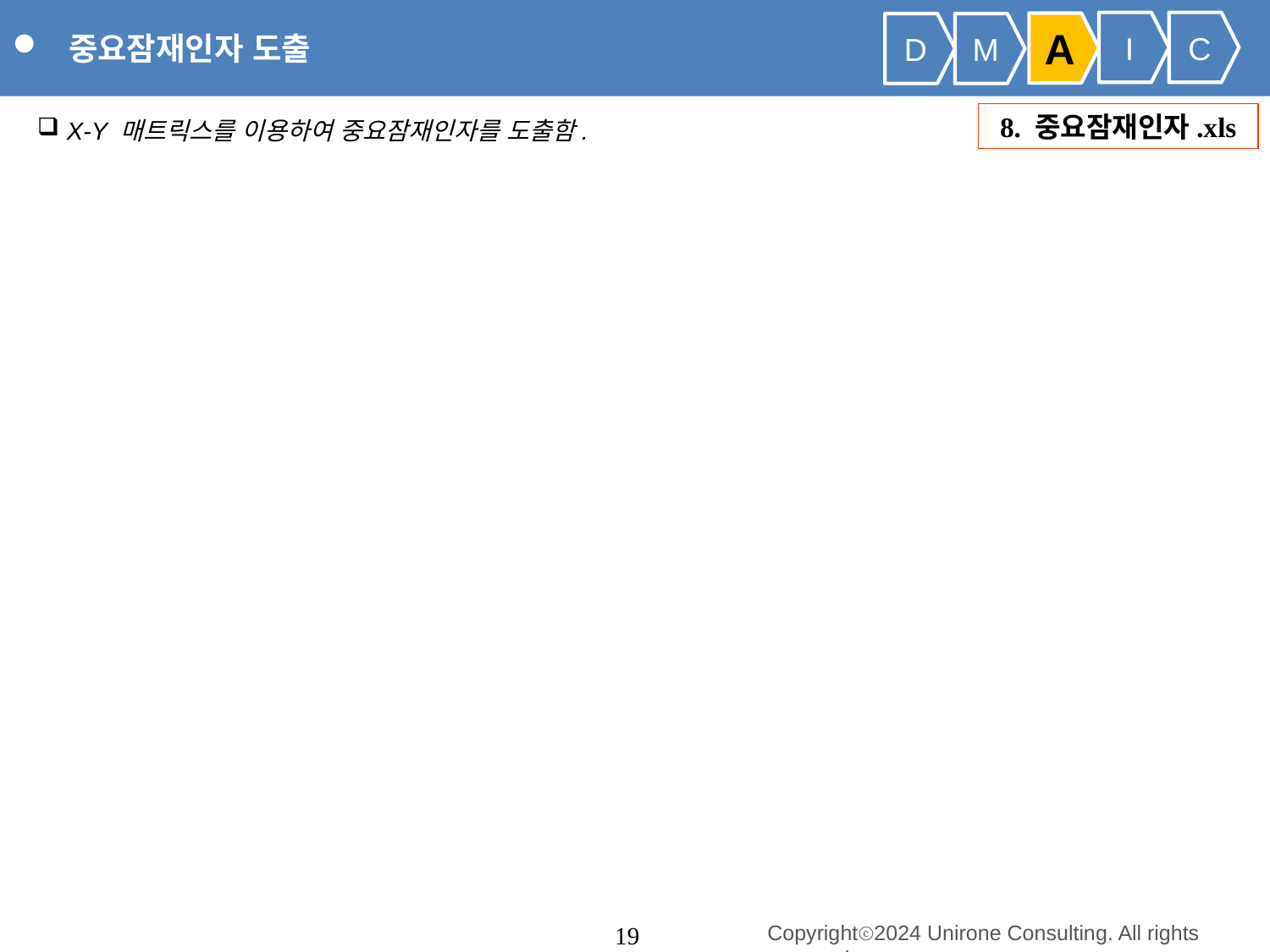

중요잠재인자 도출
I
C
A
D
M
 X-Y 매트릭스를 이용하여 중요잠재인자를 도출함.
8. 중요잠재인자.xls